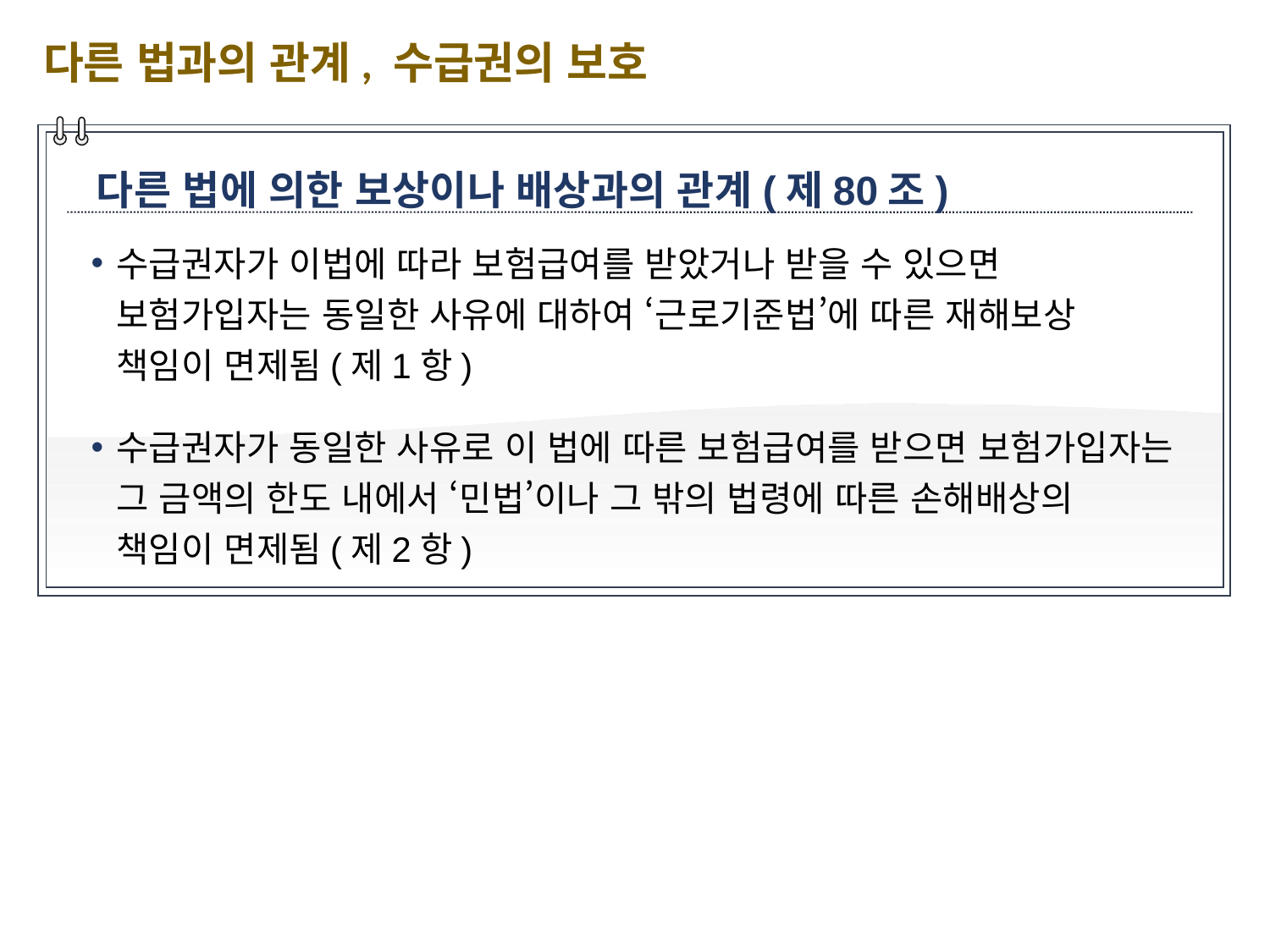

다른 법과의 관계, 수급권의 보호

다른 법에 의한 보상이나 배상과의 관계(제80조)

수급권자가 이법에 따라 보험급여를 받았거나 받을 수 있으면 보험가입자는 동일한 사유에 대하여 ‘근로기준법’에 따른 재해보상 책임이 면제됨(제1항)
수급권자가 동일한 사유로 이 법에 따른 보험급여를 받으면 보험가입자는 그 금액의 한도 내에서 ‘민법’이나 그 밖의 법령에 따른 손해배상의 책임이 면제됨(제2항)